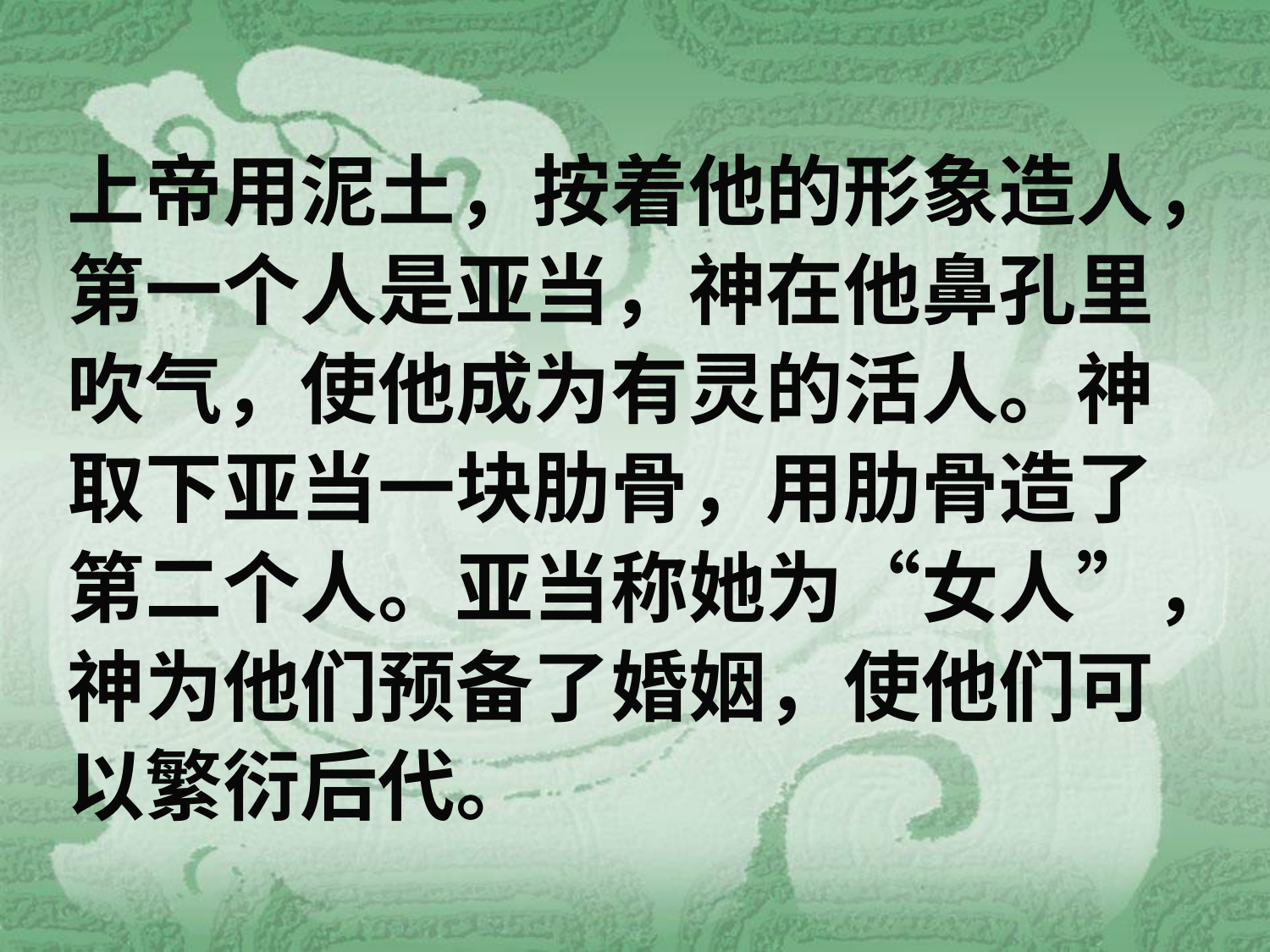

上帝用泥土，按着他的形象造人，
第一个人是亚当，神在他鼻孔里
吹气，使他成为有灵的活人。神
取下亚当一块肋骨，用肋骨造了
第二个人。亚当称她为“女人”，
神为他们预备了婚姻，使他们可
以繁衍后代。